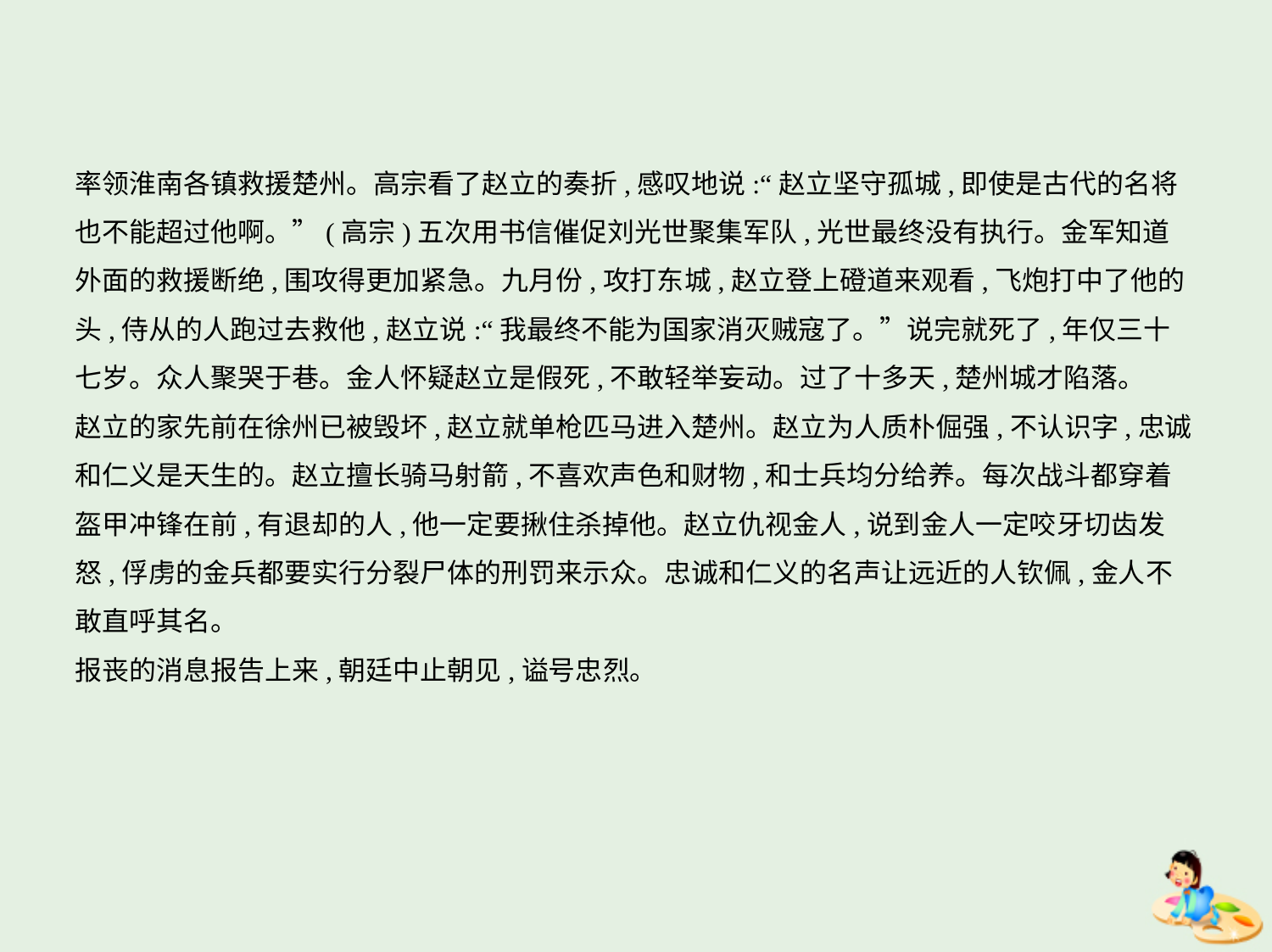

率领淮南各镇救援楚州。高宗看了赵立的奏折,感叹地说:“赵立坚守孤城,即使是古代的名将
也不能超过他啊。”(高宗)五次用书信催促刘光世聚集军队,光世最终没有执行。金军知道
外面的救援断绝,围攻得更加紧急。九月份,攻打东城,赵立登上磴道来观看,飞炮打中了他的
头,侍从的人跑过去救他,赵立说:“我最终不能为国家消灭贼寇了。”说完就死了,年仅三十
七岁。众人聚哭于巷。金人怀疑赵立是假死,不敢轻举妄动。过了十多天,楚州城才陷落。
赵立的家先前在徐州已被毁坏,赵立就单枪匹马进入楚州。赵立为人质朴倔强,不认识字,忠诚
和仁义是天生的。赵立擅长骑马射箭,不喜欢声色和财物,和士兵均分给养。每次战斗都穿着
盔甲冲锋在前,有退却的人,他一定要揪住杀掉他。赵立仇视金人,说到金人一定咬牙切齿发
怒,俘虏的金兵都要实行分裂尸体的刑罚来示众。忠诚和仁义的名声让远近的人钦佩,金人不
敢直呼其名。
报丧的消息报告上来,朝廷中止朝见,谥号忠烈。